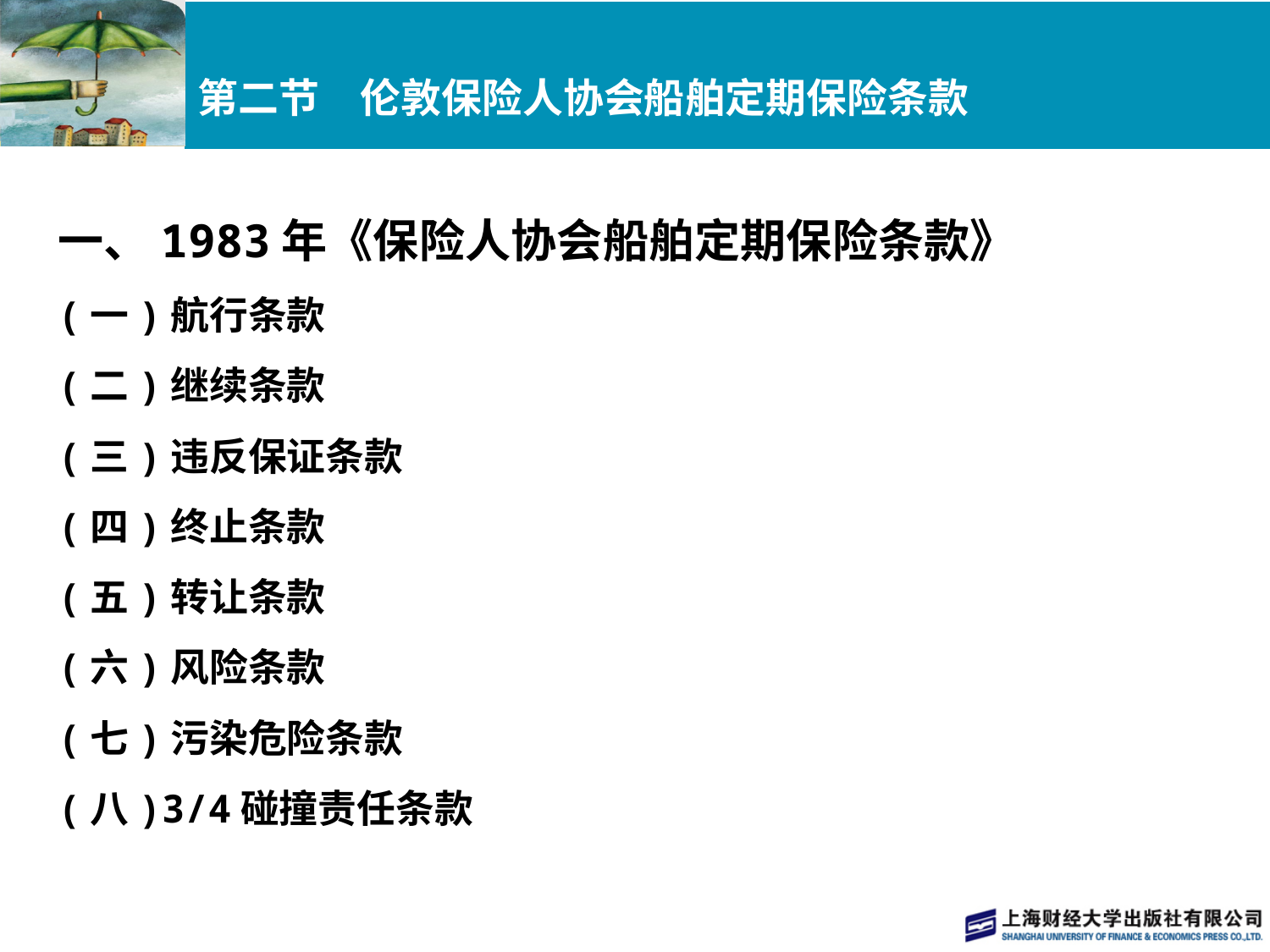

# 第二节　伦敦保险人协会船舶定期保险条款
一、1983年《保险人协会船舶定期保险条款》
(一)航行条款
(二)继续条款
(三)违反保证条款
(四)终止条款
(五)转让条款
(六)风险条款
(七)污染危险条款
(八)3/4碰撞责任条款